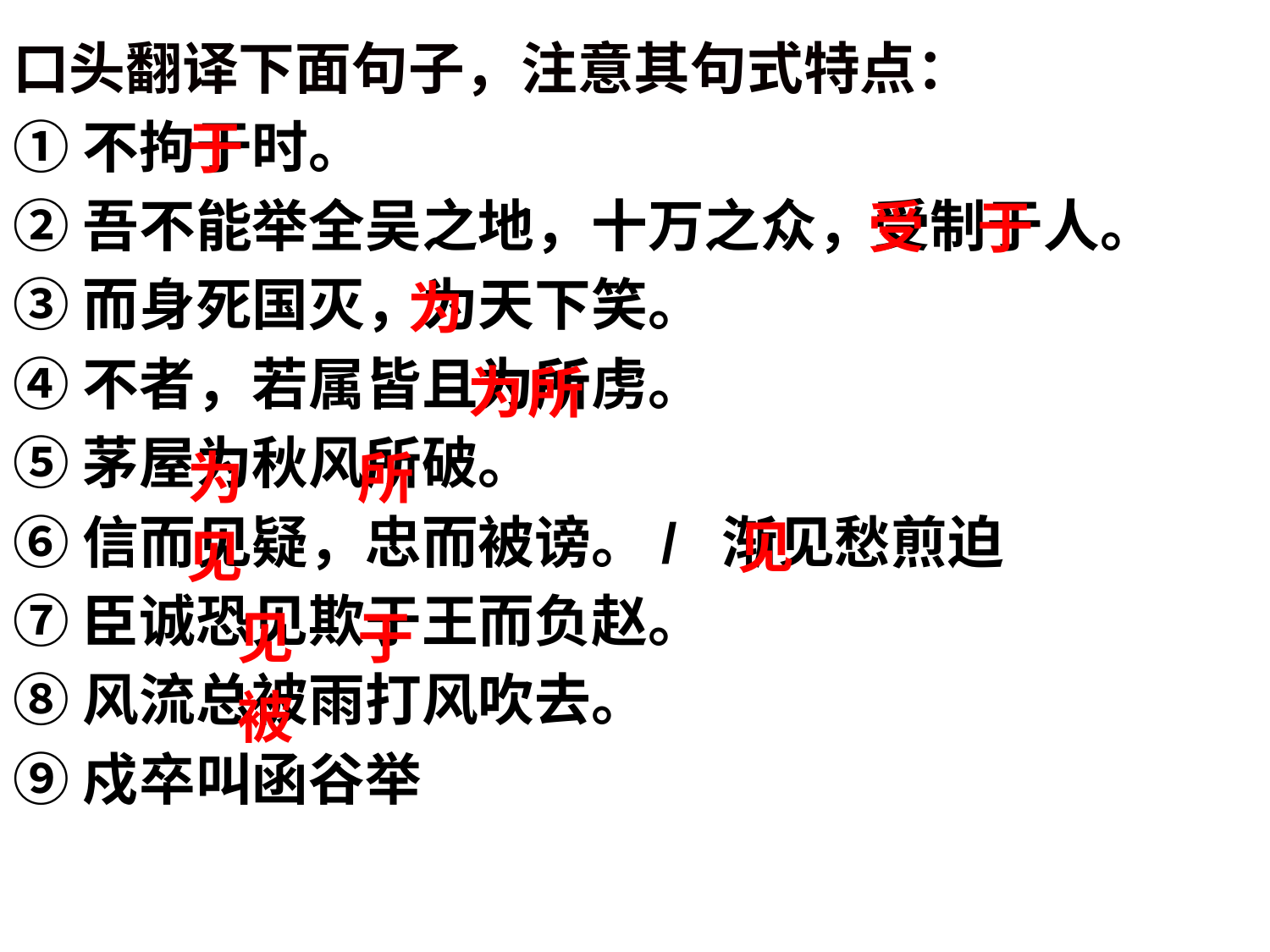

口头翻译下面句子，注意其句式特点：
①不拘于时。
②吾不能举全吴之地，十万之众，受制于人。
③而身死国灭，为天下笑。
④不者，若属皆且为所虏。
⑤茅屋为秋风所破。
⑥信而见疑，忠而被谤。/  渐见愁煎迫
⑦臣诚恐见欺于王而负赵。
⑧风流总被雨打风吹去。
⑨戍卒叫函谷举
于
受
于
为
为
所
为
所
见
见

见
于
被